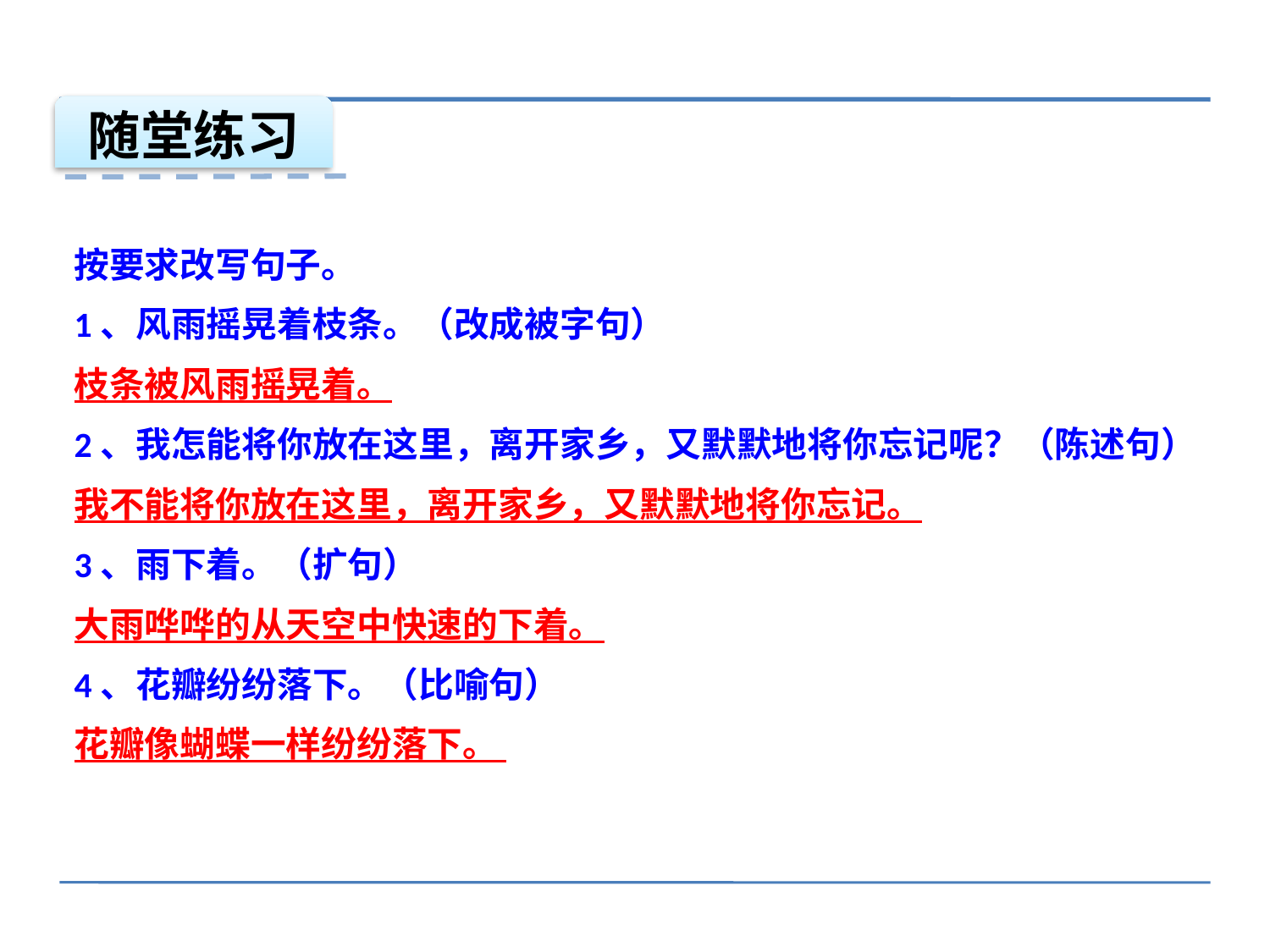

随堂练习
按要求改写句子。
1、风雨摇晃着枝条。（改成被字句）
枝条被风雨摇晃着。
2、我怎能将你放在这里，离开家乡，又默默地将你忘记呢？（陈述句）
我不能将你放在这里，离开家乡，又默默地将你忘记。
3、雨下着。（扩句）
大雨哗哗的从天空中快速的下着。
4、花瓣纷纷落下。（比喻句）
花瓣像蝴蝶一样纷纷落下。